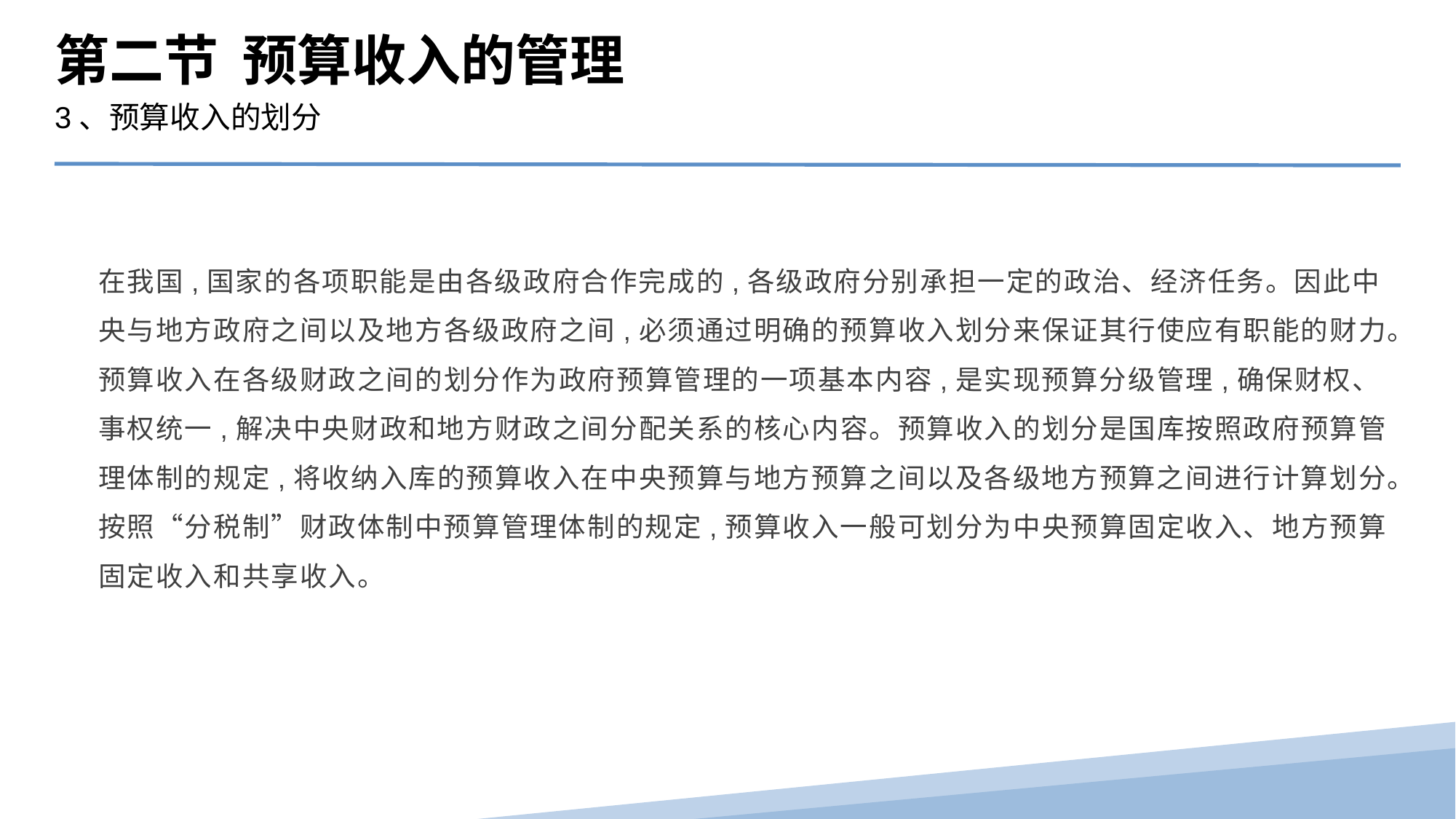

第二节  预算收入的管理
3、预算收入的划分
在我国,国家的各项职能是由各级政府合作完成的,各级政府分别承担一定的政治、经济任务。因此中央与地方政府之间以及地方各级政府之间,必须通过明确的预算收入划分来保证其行使应有职能的财力。预算收入在各级财政之间的划分作为政府预算管理的一项基本内容,是实现预算分级管理,确保财权、事权统一,解决中央财政和地方财政之间分配关系的核心内容。预算收入的划分是国库按照政府预算管理体制的规定,将收纳入库的预算收入在中央预算与地方预算之间以及各级地方预算之间进行计算划分。按照“分税制”财政体制中预算管理体制的规定,预算收入一般可划分为中央预算固定收入、地方预算固定收入和共享收入。